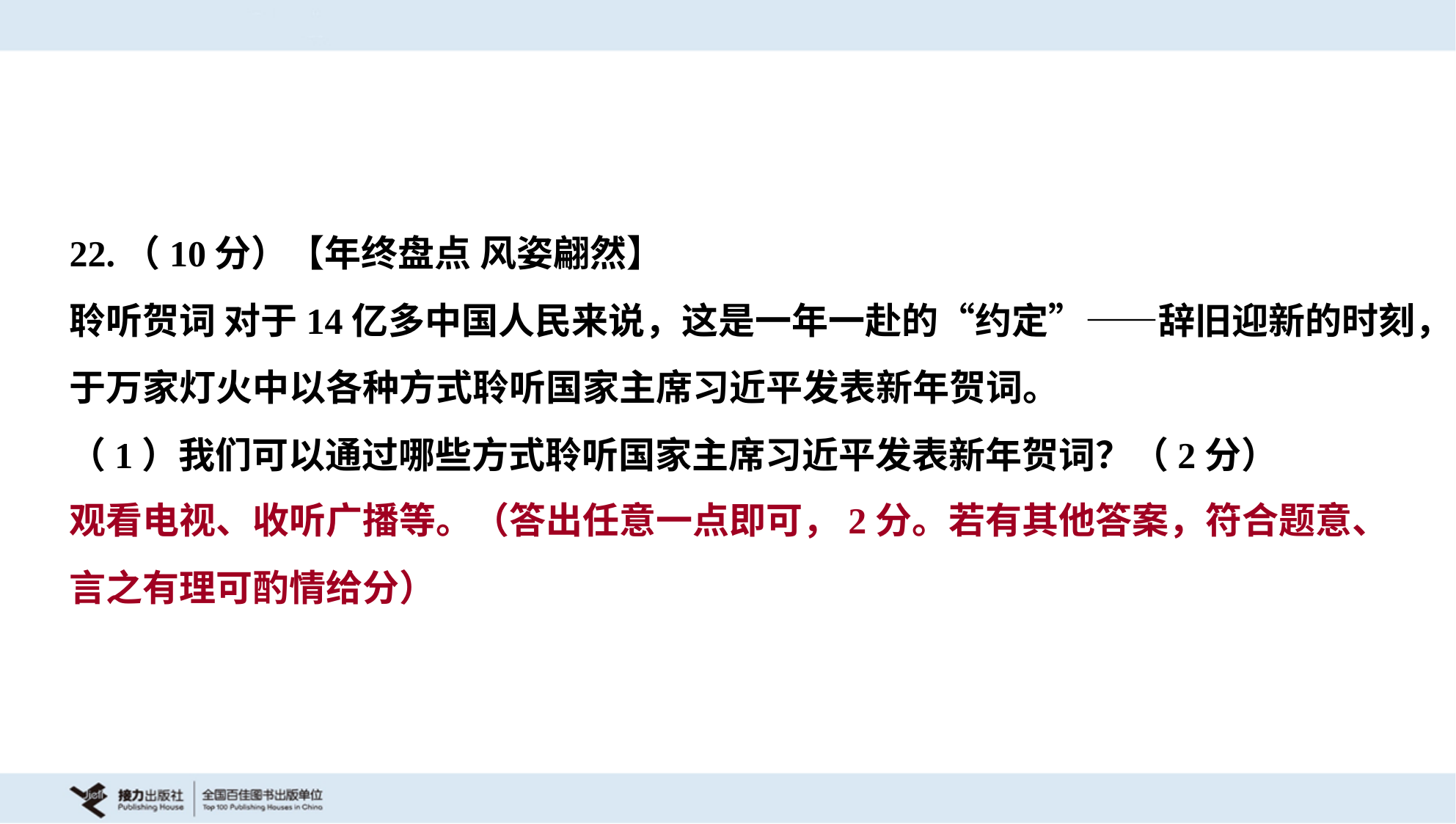

22.（10分）【年终盘点 风姿翩然】
聆听贺词 对于14亿多中国人民来说，这是一年一赴的“约定”——辞旧迎新的时刻，
于万家灯火中以各种方式聆听国家主席习近平发表新年贺词。
（1）我们可以通过哪些方式聆听国家主席习近平发表新年贺词？（2分）
观看电视、收听广播等。（答出任意一点即可，2分。若有其他答案，符合题意、
言之有理可酌情给分）